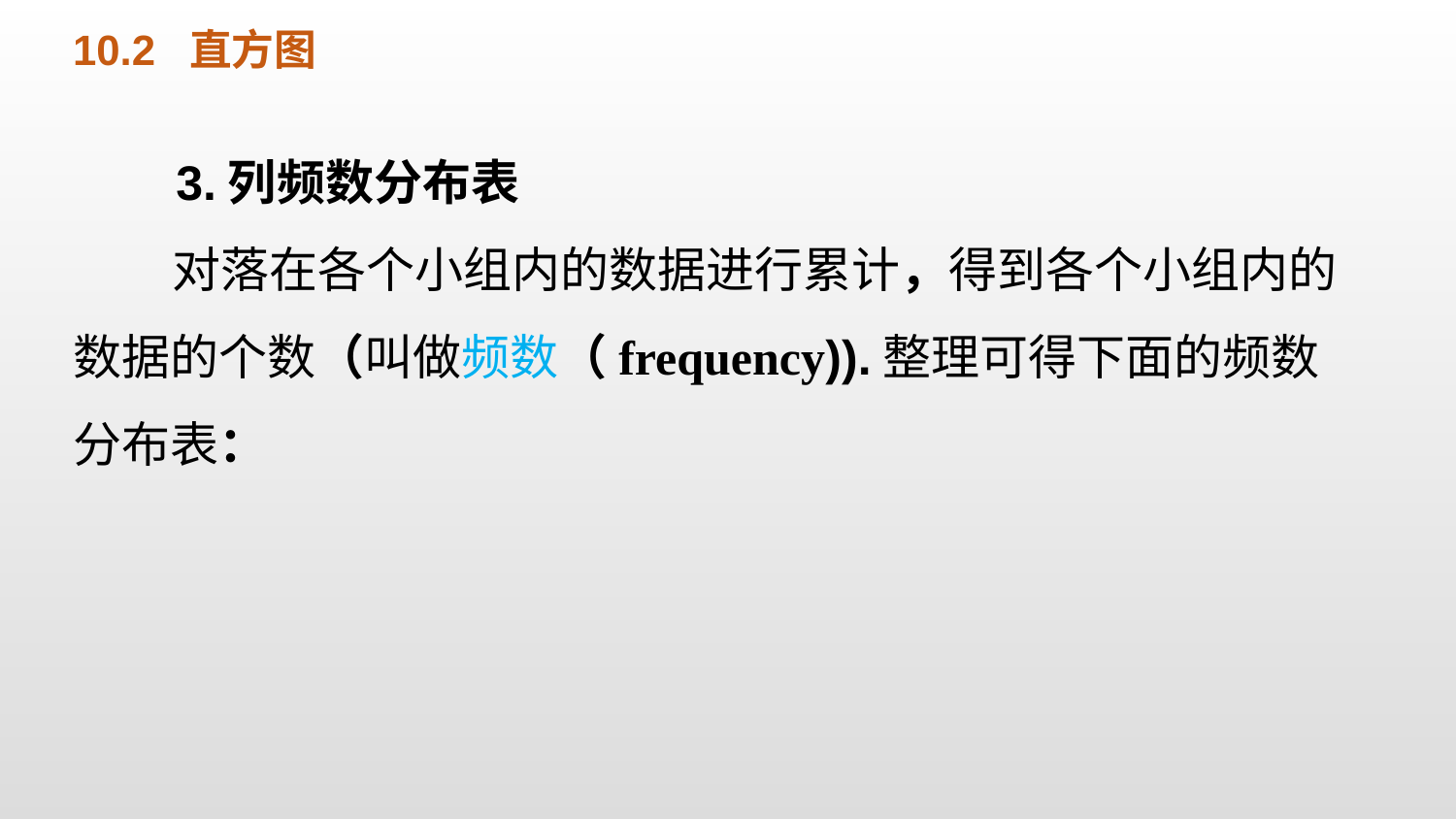

10.2  直方图

        3.列频数分布表
        对落在各个小组内的数据进行累计，得到各个小组内的数据的个数（叫做频数（frequency)).整理可得下面的频数分布表：